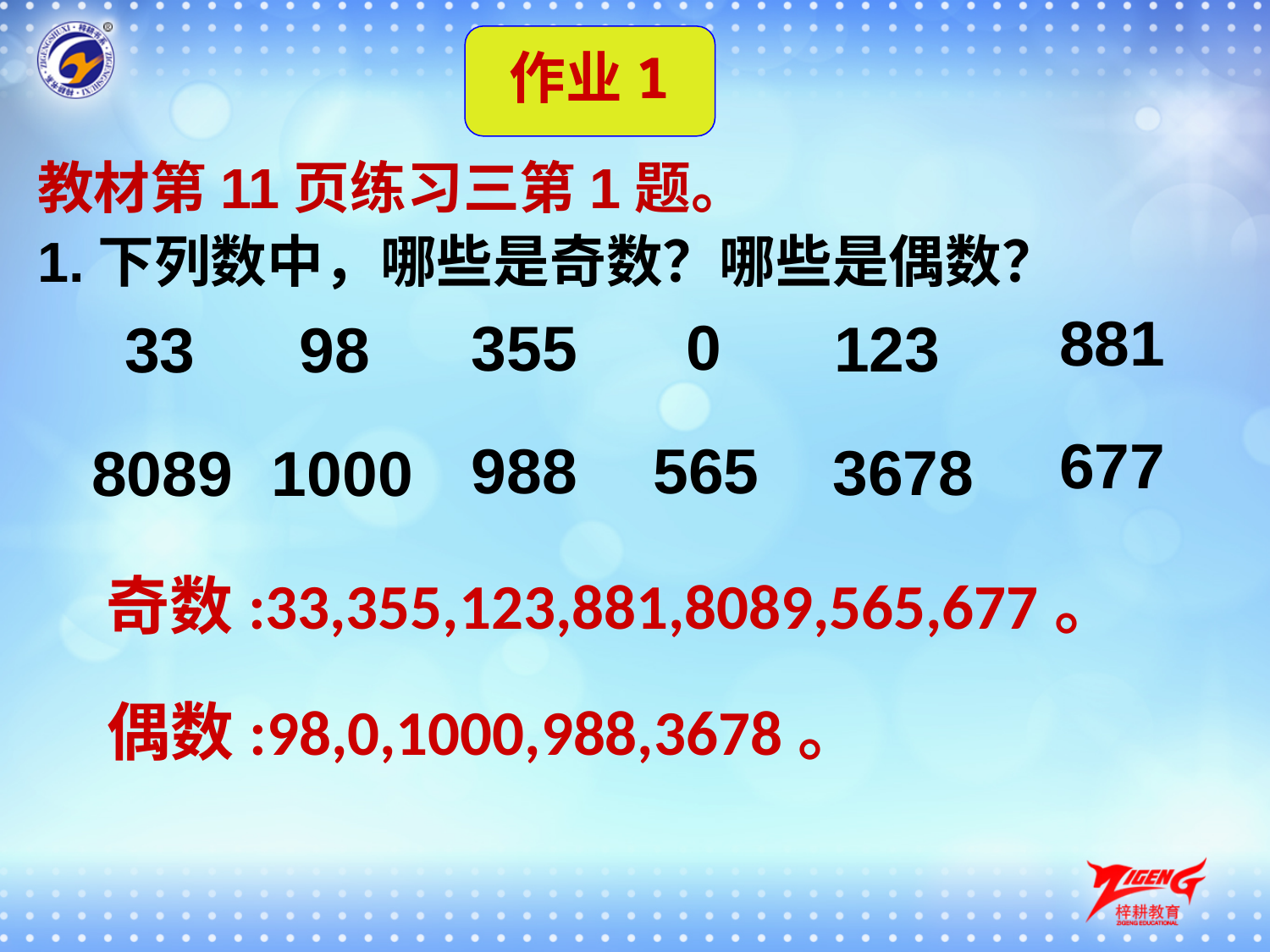

作业1
教材第11页练习三第1题。
1.下列数中，哪些是奇数？哪些是偶数？
881
0
355
123
33
98
677
565
988
3678
8089
1000
奇数:33,355,123,881,8089,565,677。
偶数:98,0,1000,988,3678。